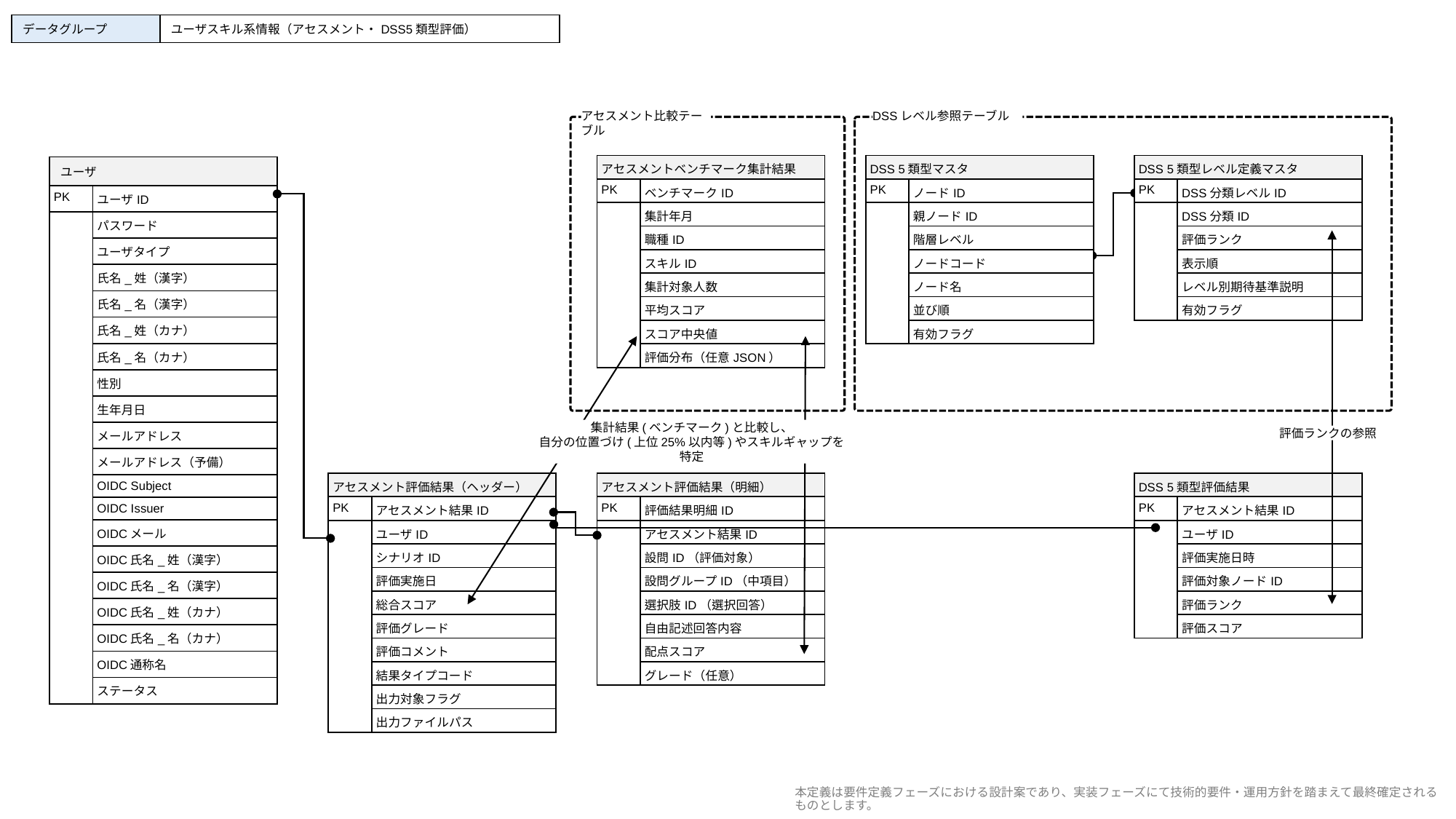

| データグループ | ユーザスキル系情報（アセスメント・DSS5類型評価） |
| --- | --- |
アセスメント比較テーブル
DSSレベル参照テーブル

| アセスメントベンチマーク集計結果 |  |
| --- | --- |
| PK | ベンチマークID |
|  | 集計年月 |
|  | 職種ID |
|  | スキルID |
|  | 集計対象人数 |
|  | 平均スコア |
|  | スコア中央値 |
|  | 評価分布（任意JSON） |
| DSS 5類型マスタ |  |
| --- | --- |
| PK | ノードID |
|  | 親ノードID |
|  | 階層レベル |
|  | ノードコード |
|  | ノード名 |
|  | 並び順 |
|  | 有効フラグ |
| DSS 5類型レベル定義マスタ |  |
| --- | --- |
| PK | DSS分類レベルID |
|  | DSS分類ID |
|  | 評価ランク |
|  | 表示順 |
|  | レベル別期待基準説明 |
|  | 有効フラグ |
| ユーザ |  |
| --- | --- |
| PK | ユーザID |
|  | パスワード |
|  | ユーザタイプ |
|  | 氏名\_姓（漢字） |
|  | 氏名\_名（漢字） |
|  | 氏名\_姓（カナ） |
|  | 氏名\_名（カナ） |
|  | 性別 |
|  | 生年月日 |
|  | メールアドレス |
|  | メールアドレス（予備） |
|  | OIDC Subject |
|  | OIDC Issuer |
|  | OIDCメール |
|  | OIDC氏名\_姓（漢字） |
|  | OIDC氏名\_名（漢字） |
|  | OIDC氏名\_姓（カナ） |
|  | OIDC氏名\_名（カナ） |
|  | OIDC通称名 |
|  | ステータス |

集計結果(ベンチマーク)と比較し、
自分の位置づけ(上位25%以内等)やスキルギャップを特定
評価ランクの参照
| アセスメント評価結果（ヘッダー） |  |
| --- | --- |
| PK | アセスメント結果ID |
|  | ユーザID |
|  | シナリオID |
|  | 評価実施日 |
|  | 総合スコア |
|  | 評価グレード |
|  | 評価コメント |
|  | 結果タイプコード |
|  | 出力対象フラグ |
|  | 出力ファイルパス |
| アセスメント評価結果（明細） |  |
| --- | --- |
| PK | 評価結果明細ID |
|  | アセスメント結果ID |
|  | 設問ID（評価対象） |
|  | 設問グループID（中項目） |
|  | 選択肢ID（選択回答） |
|  | 自由記述回答内容 |
|  | 配点スコア |
|  | グレード（任意） |
| DSS 5類型評価結果 |  |
| --- | --- |
| PK | アセスメント結果ID |
|  | ユーザID |
|  | 評価実施日時 |
|  | 評価対象ノードID |
|  | 評価ランク |
|  | 評価スコア |

本定義は要件定義フェーズにおける設計案であり、実装フェーズにて技術的要件・運用方針を踏まえて最終確定されるものとします。